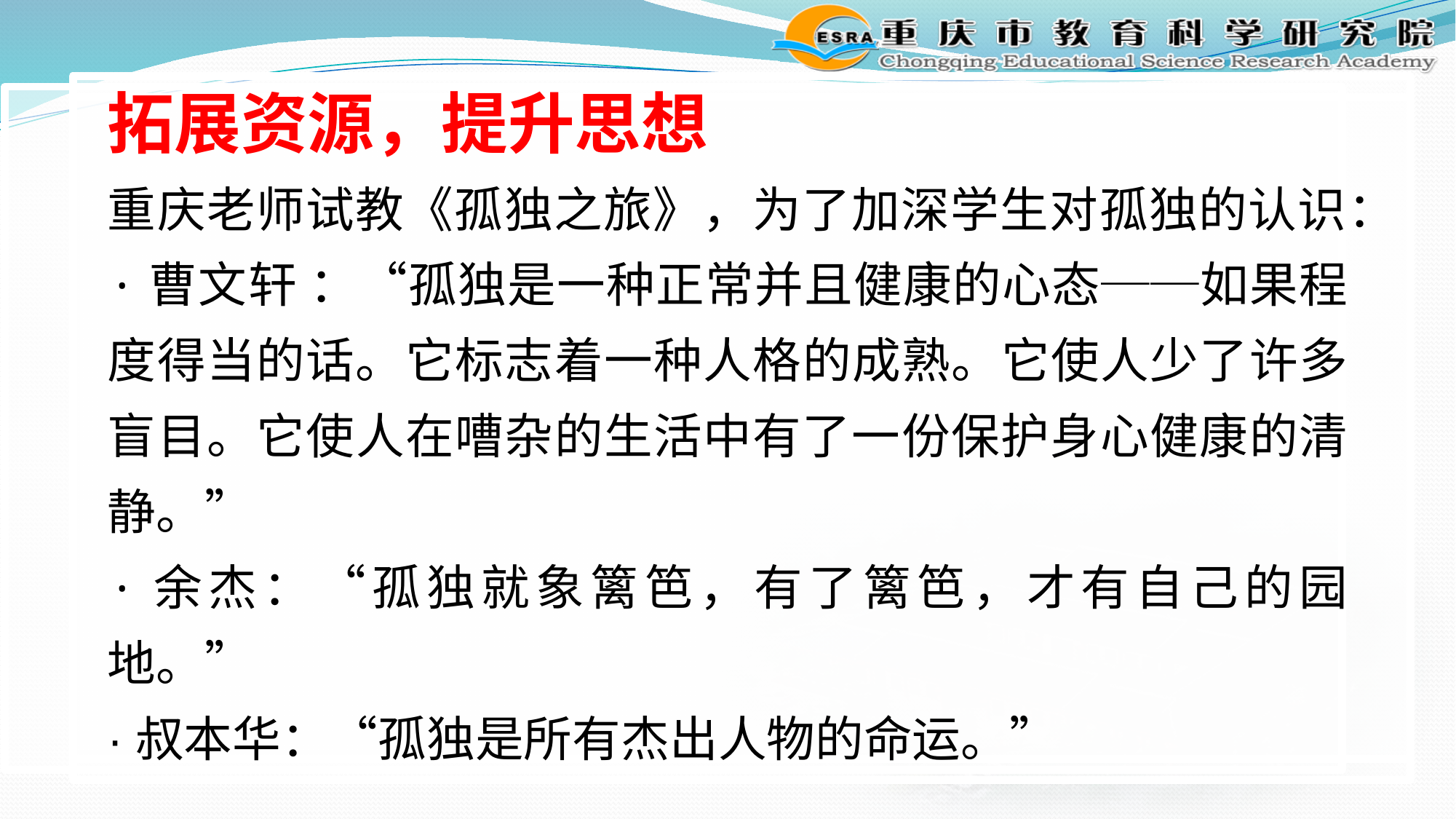

拓展资源，提升思想
重庆老师试教《孤独之旅》，为了加深学生对孤独的认识：
·曹文轩 ：“孤独是一种正常并且健康的心态──如果程度得当的话。它标志着一种人格的成熟。它使人少了许多盲目。它使人在嘈杂的生活中有了一份保护身心健康的清静。”
·余杰：“孤独就象篱笆，有了篱笆，才有自己的园地。”
·叔本华：“孤独是所有杰出人物的命运。”